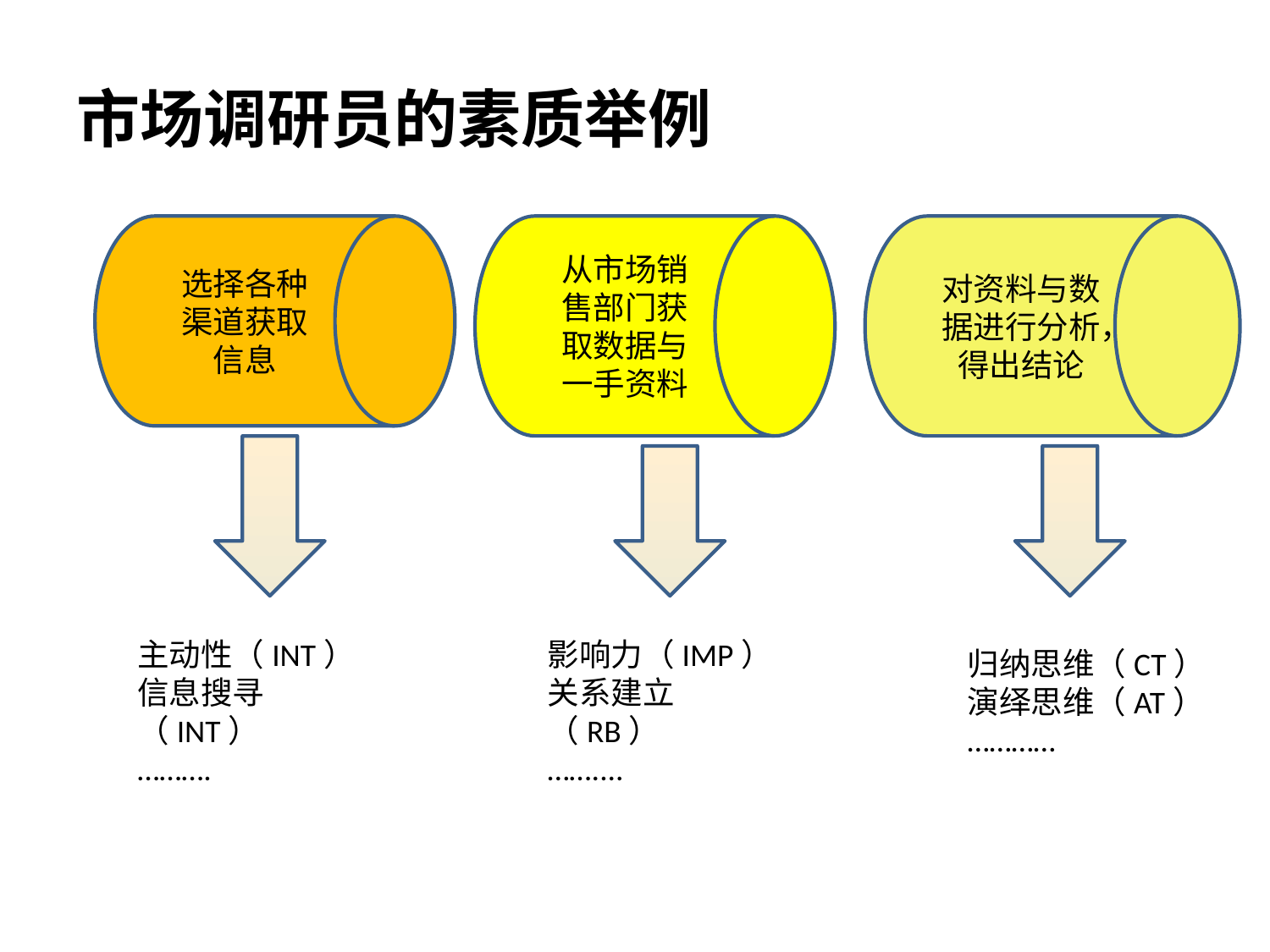

# 市场调研员的素质举例
选择各种渠道获取信息
从市场销售部门获取数据与一手资料
对资料与数据进行分析，得出结论

归纳思维（CT）
演绎思维（AT）
…………
主动性（INT）
信息搜寻（INT）
……….
影响力（IMP）
关系建立（RB）
……....